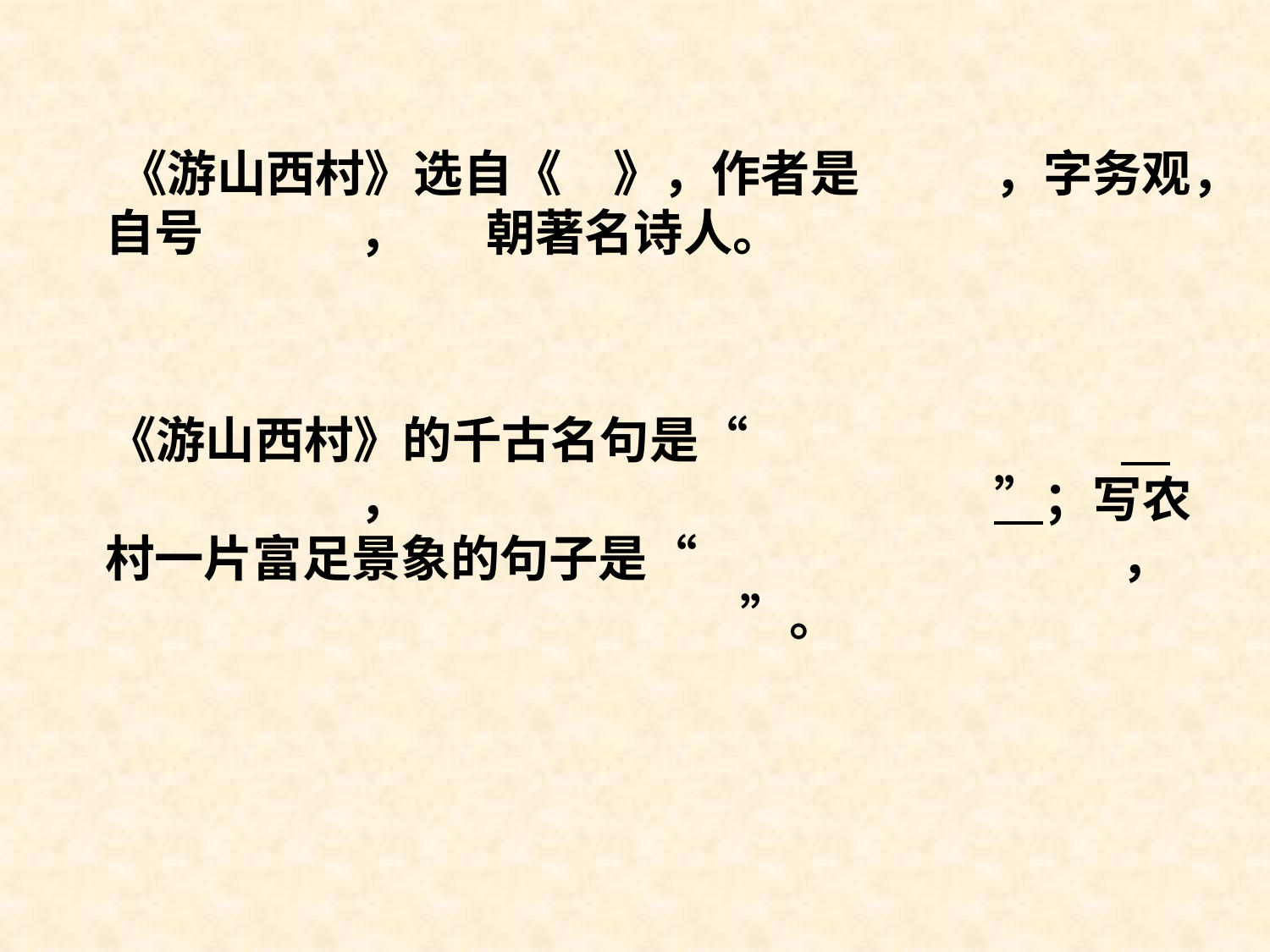

# 《游山西村》选自《	》，作者是		，字务观，自号		，	朝著名诗人。

　《游山西村》的千古名句是“			　		，					”；写农村一片富足景象的句子是“				，					”。